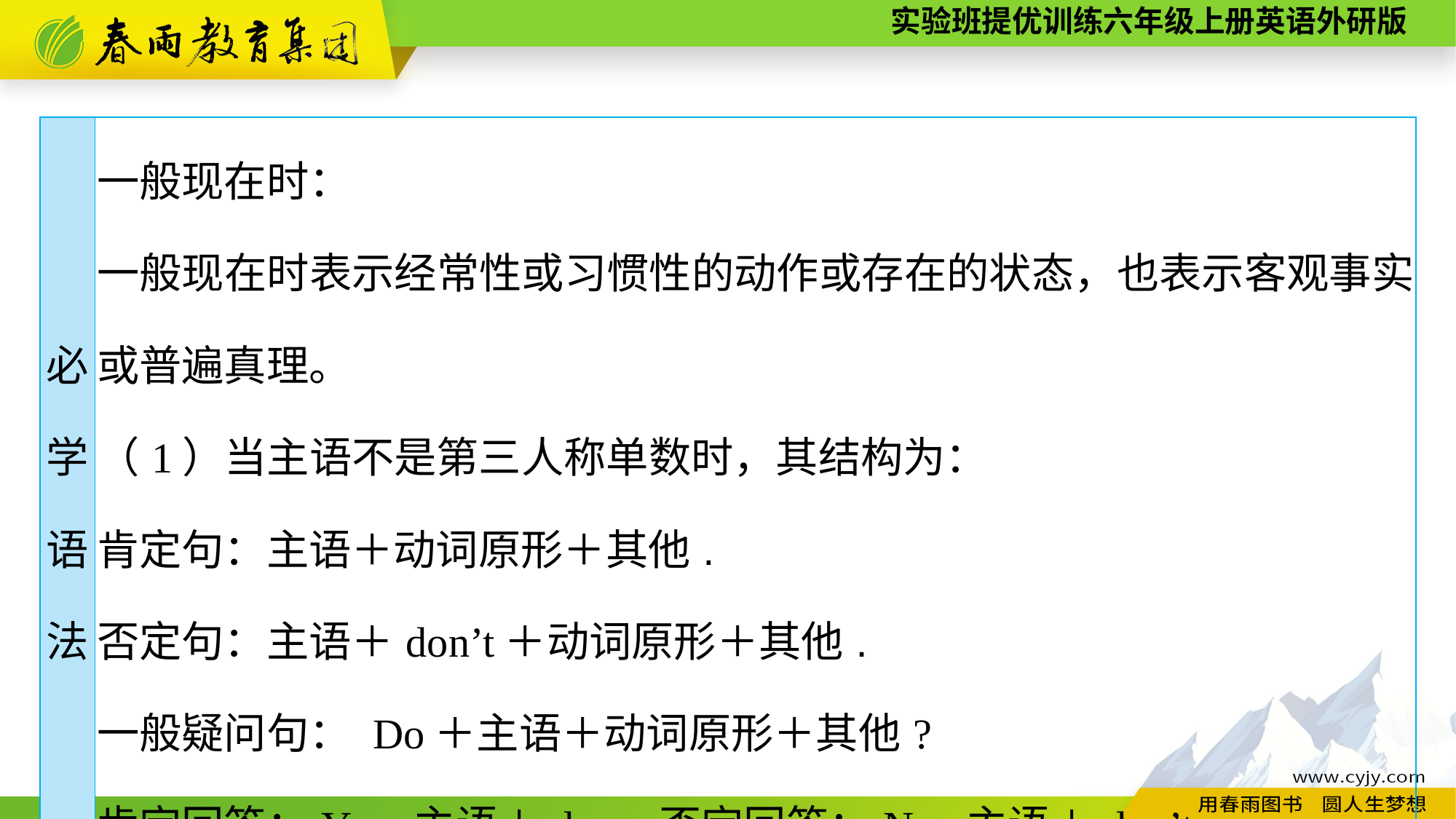

| 必 学 语 法 | 一般现在时： 一般现在时表示经常性或习惯性的动作或存在的状态，也表示客观事实或普遍真理。 （1）当主语不是第三人称单数时，其结构为： 肯定句：主语＋动词原形＋其他. 否定句：主语＋don’t＋动词原形＋其他. 一般疑问句： Do＋主语＋动词原形＋其他? 肯定回答：Yes, 主语＋do.　否定回答：No, 主语＋don’t. |
| --- | --- |